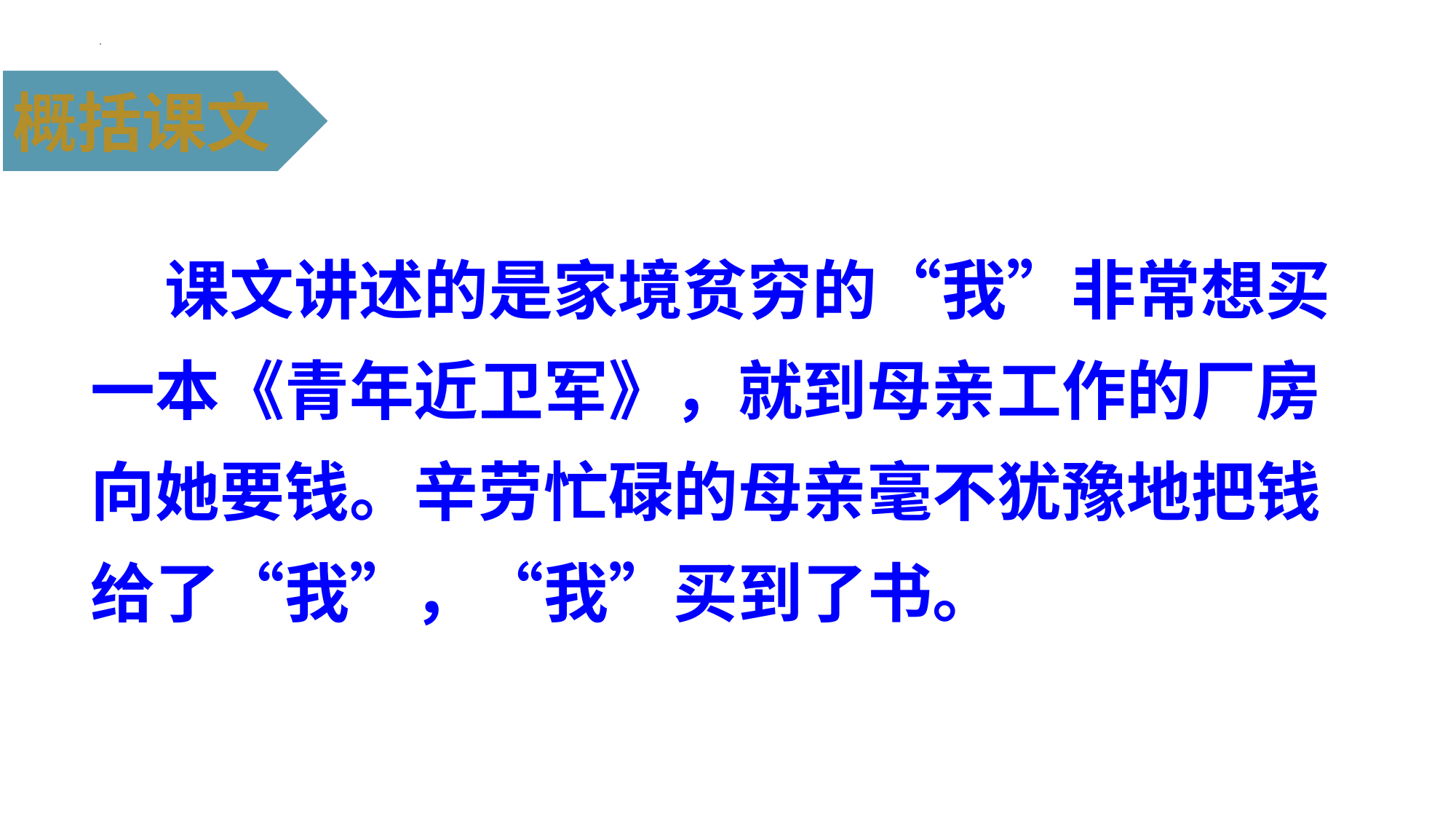

概括课文
    课文讲述的是家境贫穷的“我”非常想买一本《青年近卫军》，就到母亲工作的厂房向她要钱。辛劳忙碌的母亲毫不犹豫地把钱给了“我”，“我”买到了书。